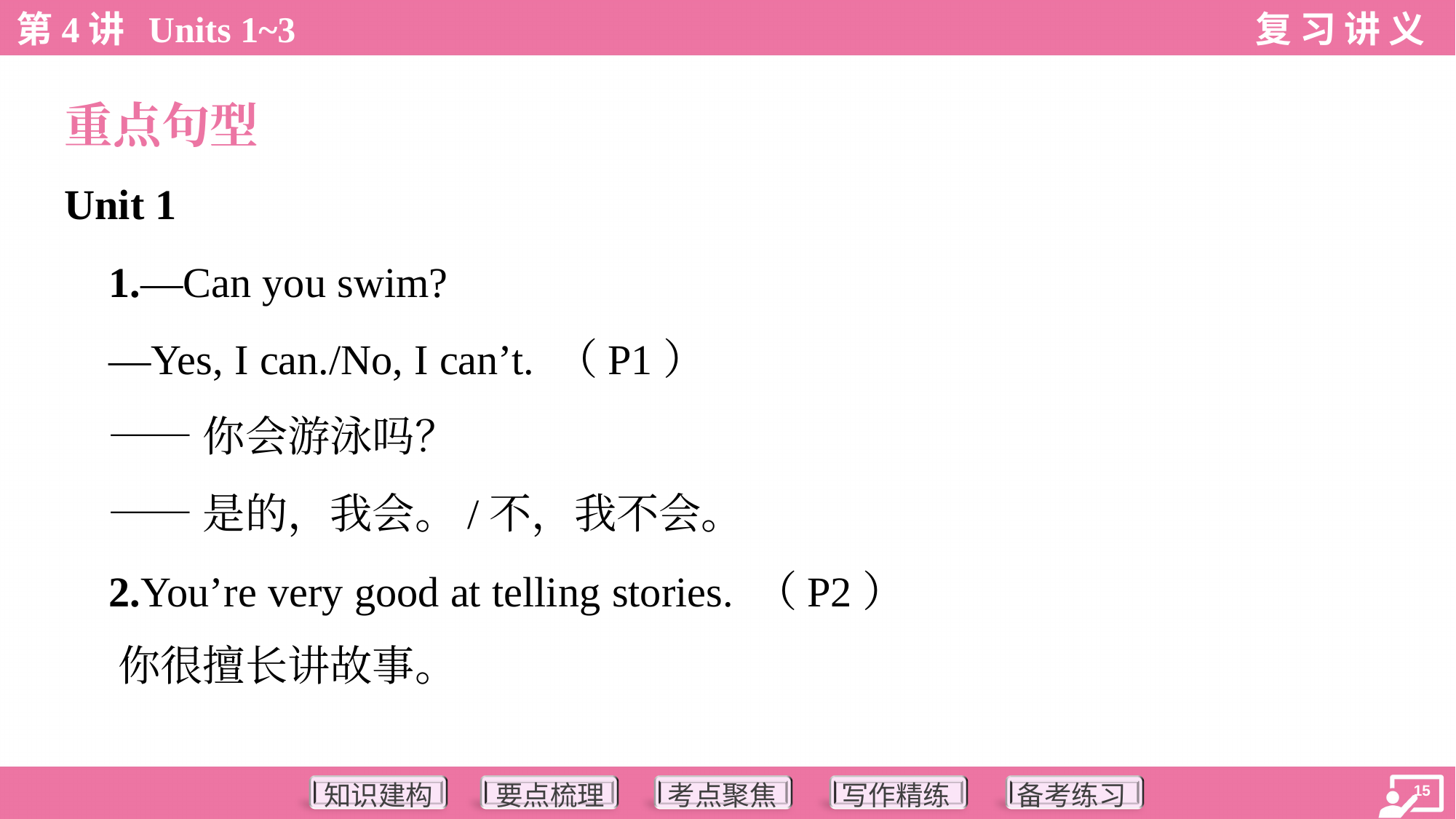

重点句型
Unit 1
    1.—Can you swim?
    —Yes, I can./No, I can’t. （P1）
    ——你会游泳吗？
    ——是的，我会。/不，我不会。
    2.You’re very good at telling stories. （P2）
    你很擅长讲故事。